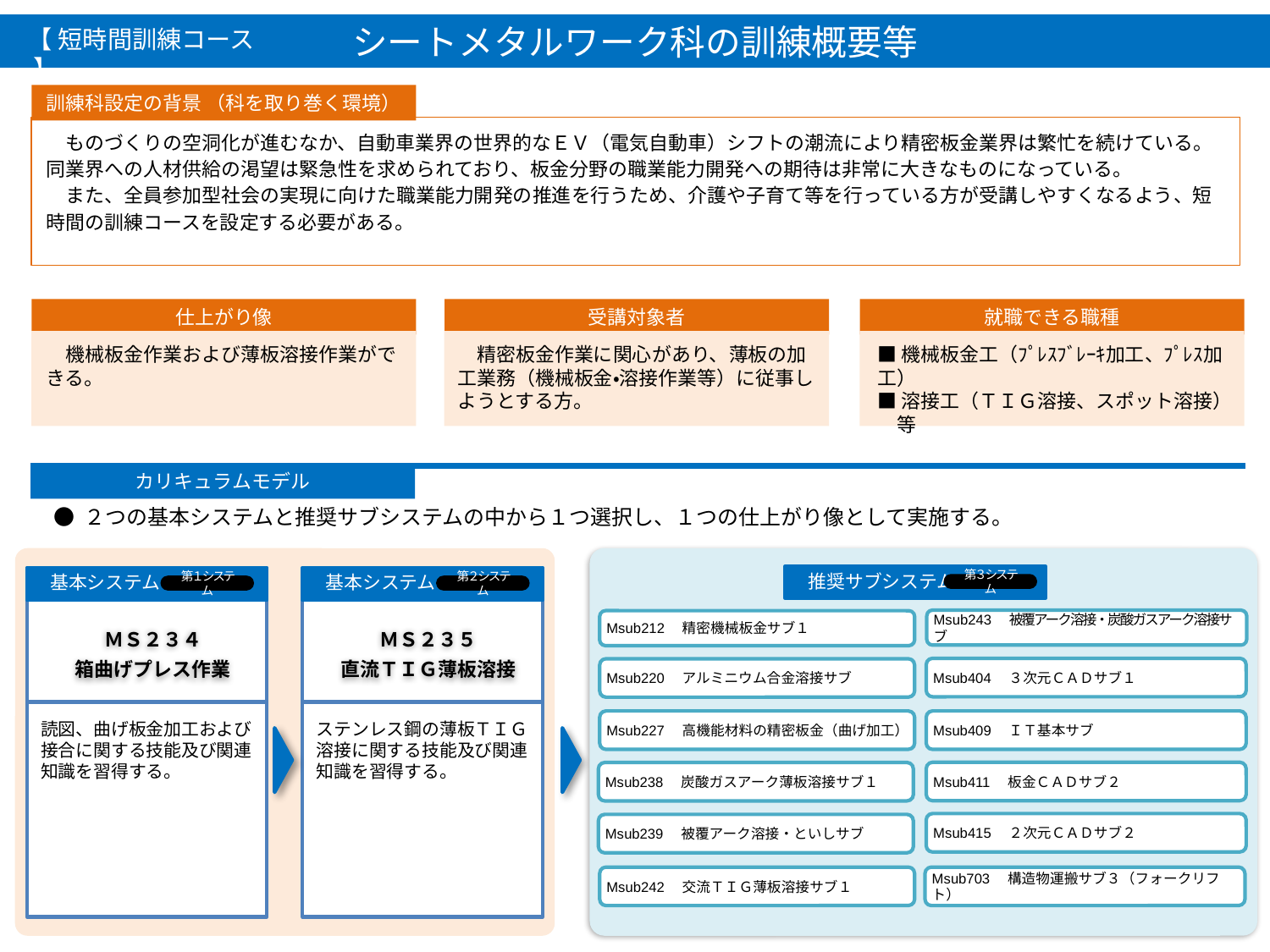

シートメタルワーク科の訓練概要等
【 短時間訓練コース 】
訓練科設定の背景 （科を取り巻く環境）

　ものづくりの空洞化が進むなか、自動車業界の世界的なＥＶ（電気自動車）シフトの潮流により精密板金業界は繁忙を続けている。同業界への人材供給の渇望は緊急性を求められており、板金分野の職業能力開発への期待は非常に大きなものになっている。
　また、全員参加型社会の実現に向けた職業能力開発の推進を行うため、介護や子育て等を行っている方が受講しやすくなるよう、短時間の訓練コースを設定する必要がある。
仕上がり像

　機械板金作業および薄板溶接作業ができる。
受講対象者

　精密板金作業に関心があり、薄板の加工業務（機械板金・溶接作業等）に従事しようとする方。
就職できる職種

■機械板金工（ﾌﾟﾚｽﾌﾞﾚｰｷ加工、ﾌﾟﾚｽ加工）
■溶接工（ＴＩＧ溶接、スポット溶接）　等
カリキュラムモデル
● ２つの基本システムと推奨サブシステムの中から１つ選択し、１つの仕上がり像として実施する。

　推奨サブシステム
　基本システム
　基本システム

第３システム
第１システム
第２システム

ＭＳ２３４
箱曲げプレス作業

ＭＳ２３５
直流ＴＩＧ薄板溶接

MS228
構造物鉄工基本
第１、４ システム
第１、４ システム
鉄鋼材の加工及び構造物運搬作業ができる。
鉄鋼材の加工及び構造物運搬作業ができる。
Msub243　被覆アーク溶接・炭酸ガスアーク溶接サブ
Msub212　精密機械板金サブ１
Msub404　３次元ＣＡＤサブ１
Msub220　アルミニウム合金溶接サブ
居住系

Msub227　高機能材料の精密板金（曲げ加工）
Msub409　ＩＴ基本サブ
読図、曲げ板金加工および接合に関する技能及び関連知識を習得する。
ステンレス鋼の薄板ＴＩＧ溶接に関する技能及び関連知識を習得する。

Msub411　板金ＣＡＤサブ２
Msub238　炭酸ガスアーク薄板溶接サブ１
Msub415　２次元ＣＡＤサブ２
Msub239　被覆アーク溶接・といしサブ
Msub242　交流ＴＩＧ薄板溶接サブ１
Msub703　構造物運搬サブ３（フォークリフト）